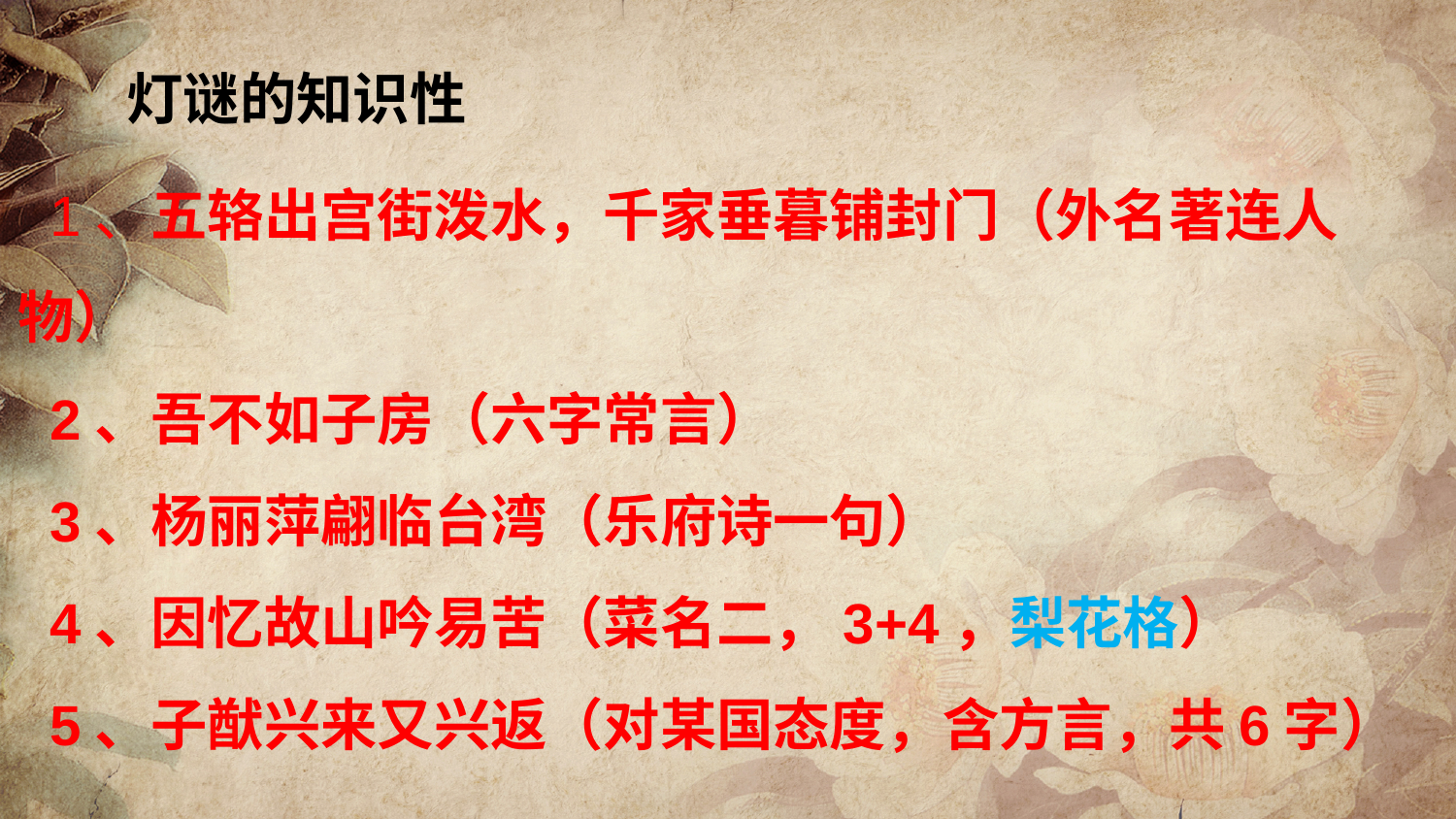

灯谜的知识性
  1、五辂出宫街泼水，千家垂暮铺封门（外名著连人物）
  2、吾不如子房（六字常言）
  3、杨丽萍翩临台湾（乐府诗一句）
  4、因忆故山吟易苦（菜名二，3+4，梨花格）
  5、子猷兴来又兴返（对某国态度，含方言，共6字）